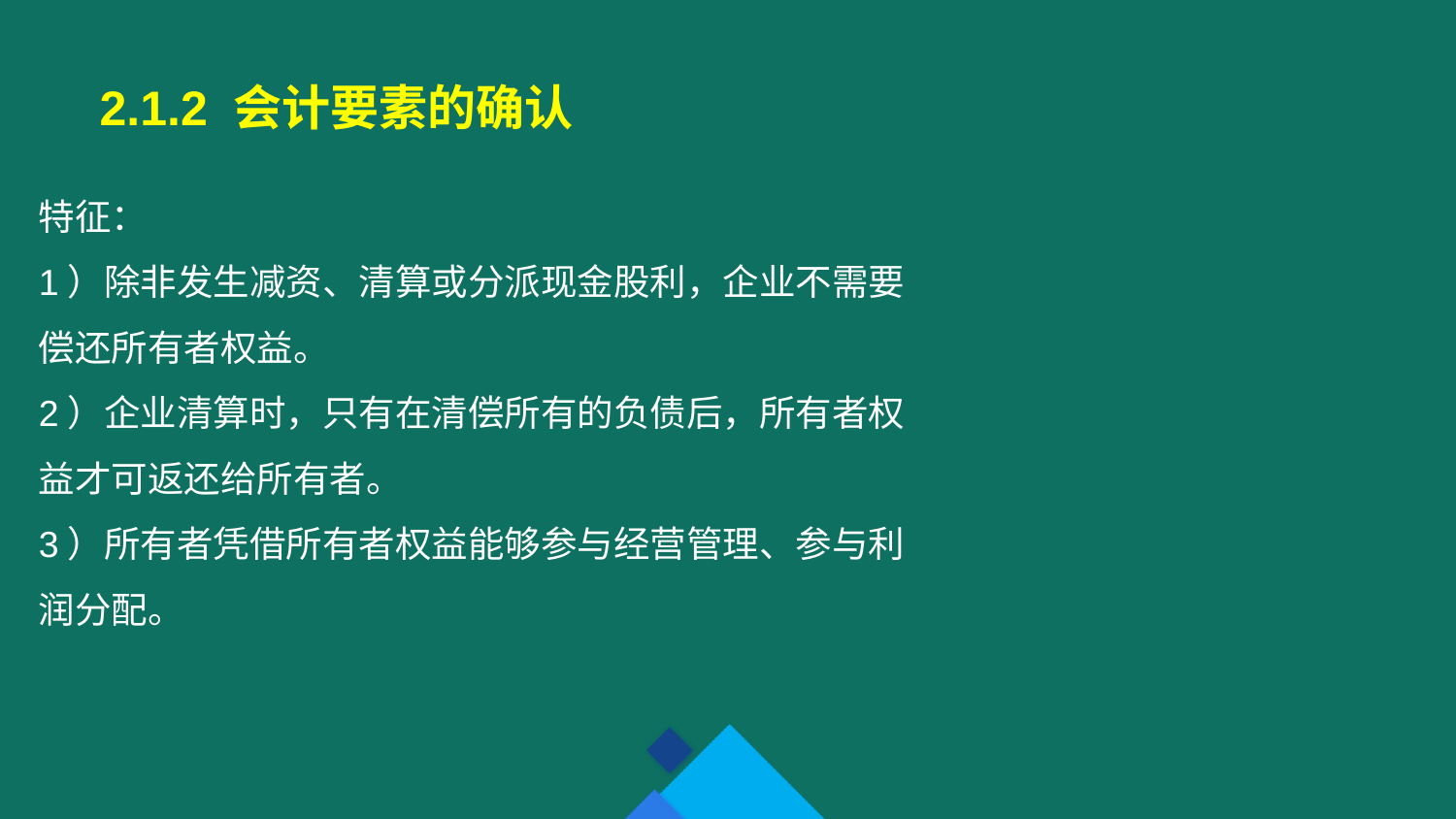

2.1.2 会计要素的确认
特征：
1）除非发生减资、清算或分派现金股利，企业不需要偿还所有者权益。
2）企业清算时，只有在清偿所有的负债后，所有者权益才可返还给所有者。
3）所有者凭借所有者权益能够参与经营管理、参与利润分配。